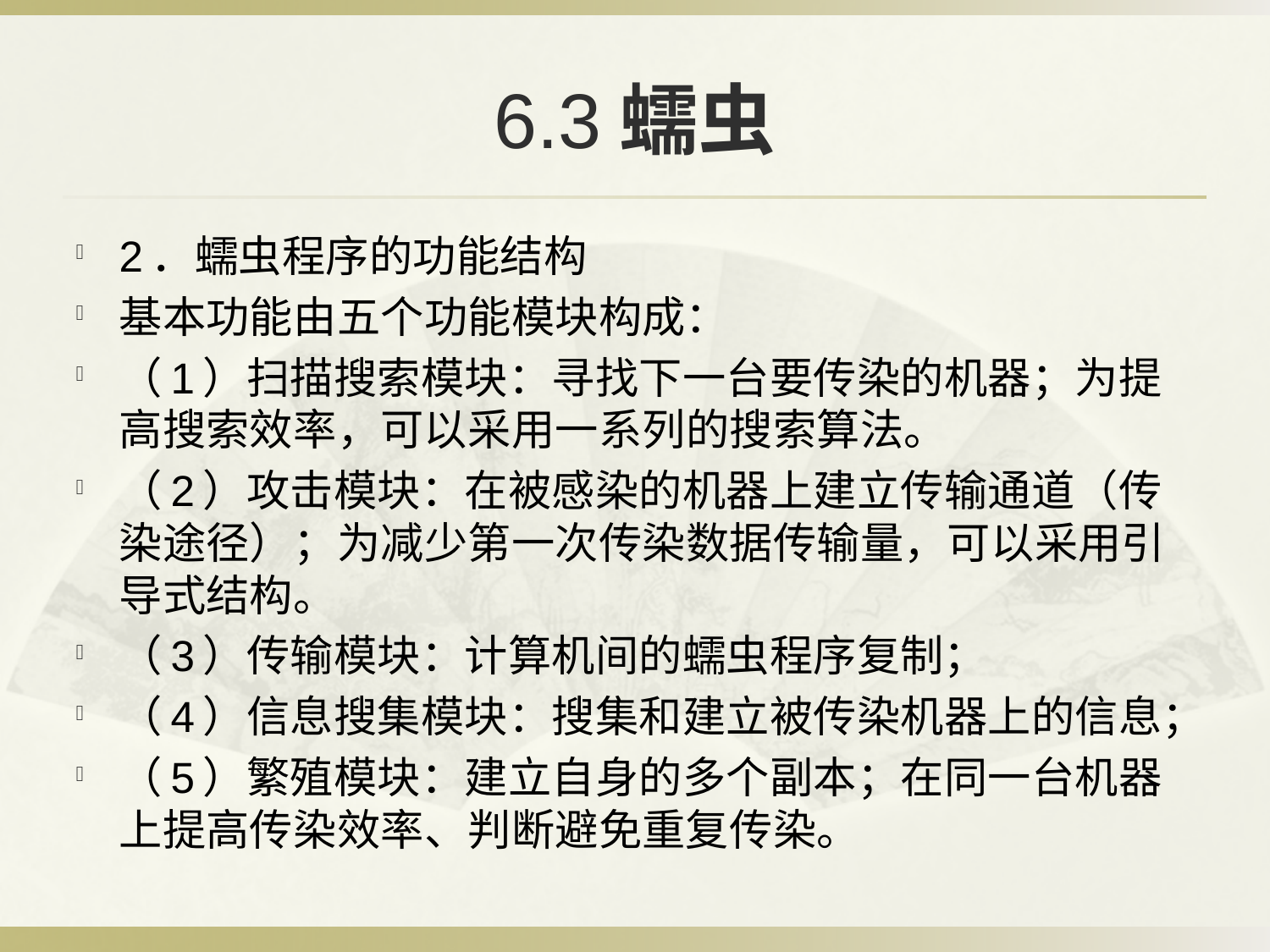

# 6.3蠕虫
2．蠕虫程序的功能结构
基本功能由五个功能模块构成：
（1）扫描搜索模块：寻找下一台要传染的机器；为提高搜索效率，可以采用一系列的搜索算法。
（2）攻击模块：在被感染的机器上建立传输通道（传染途径）；为减少第一次传染数据传输量，可以采用引导式结构。
（3）传输模块：计算机间的蠕虫程序复制；
（4）信息搜集模块：搜集和建立被传染机器上的信息；
（5）繁殖模块：建立自身的多个副本；在同一台机器上提高传染效率、判断避免重复传染。